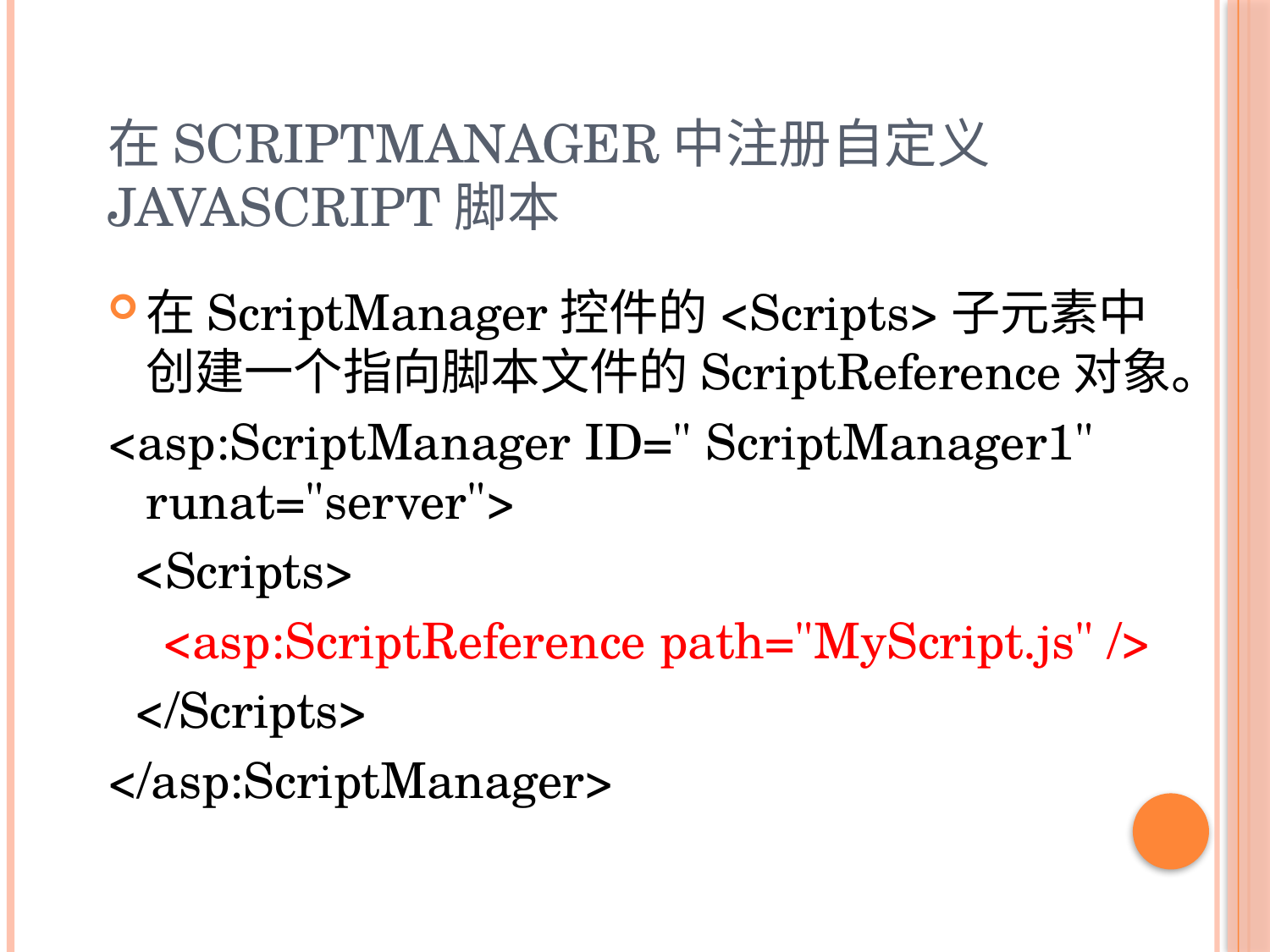

# 在ScriptManager中注册自定义JavaScript脚本
在ScriptManager控件的<Scripts>子元素中创建一个指向脚本文件的ScriptReference对象。
<asp:ScriptManager ID=" ScriptManager1" runat="server">
  <Scripts>
    <asp:ScriptReference path="MyScript.js" />
  </Scripts>
</asp:ScriptManager>
11